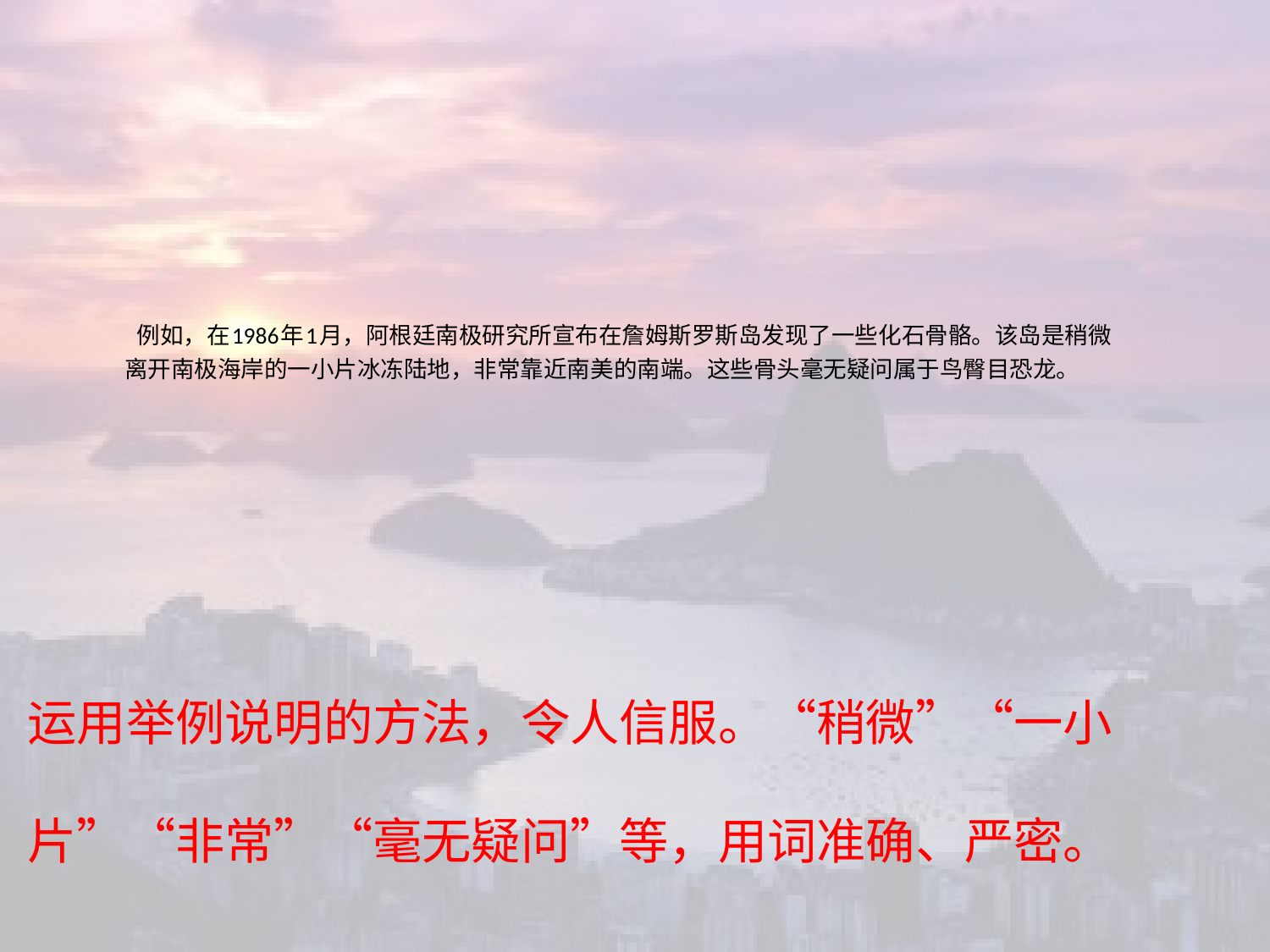

# 例如，在1986年1月，阿根廷南极研究所宣布在詹姆斯罗斯岛发现了一些化石骨骼。该岛是稍微离开南极海岸的一小片冰冻陆地，非常靠近南美的南端。这些骨头毫无疑问属于鸟臀目恐龙。
运用举例说明的方法，令人信服。“稍微”“一小片”“非常”“毫无疑问”等，用词准确、严密。